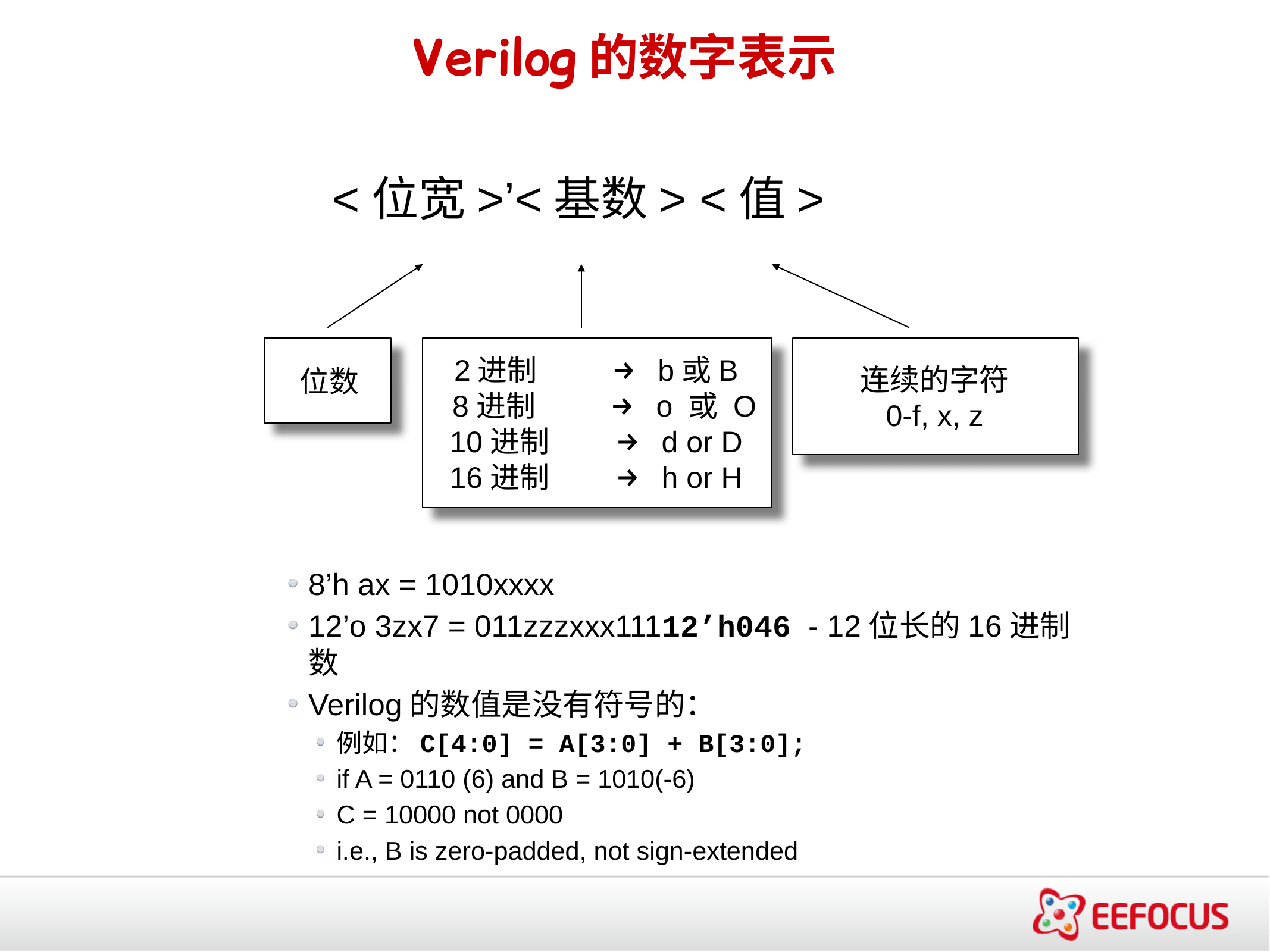

Verilog的数字表示
<位宽>’<基数> <值>

位数

2进制         → b或B
  8进制         → o 或 O
10进制        → d or D
16进制        → h or H

连续的字符
0-f, x, z
8’h ax = 1010xxxx
12’o 3zx7 = 011zzzxxx11112’h046  - 12位长的16进制数
Verilog的数值是没有符号的：
例如：C[4:0] = A[3:0] + B[3:0];
if A = 0110 (6) and B = 1010(-6)
C = 10000 not 0000
i.e., B is zero-padded, not sign-extended